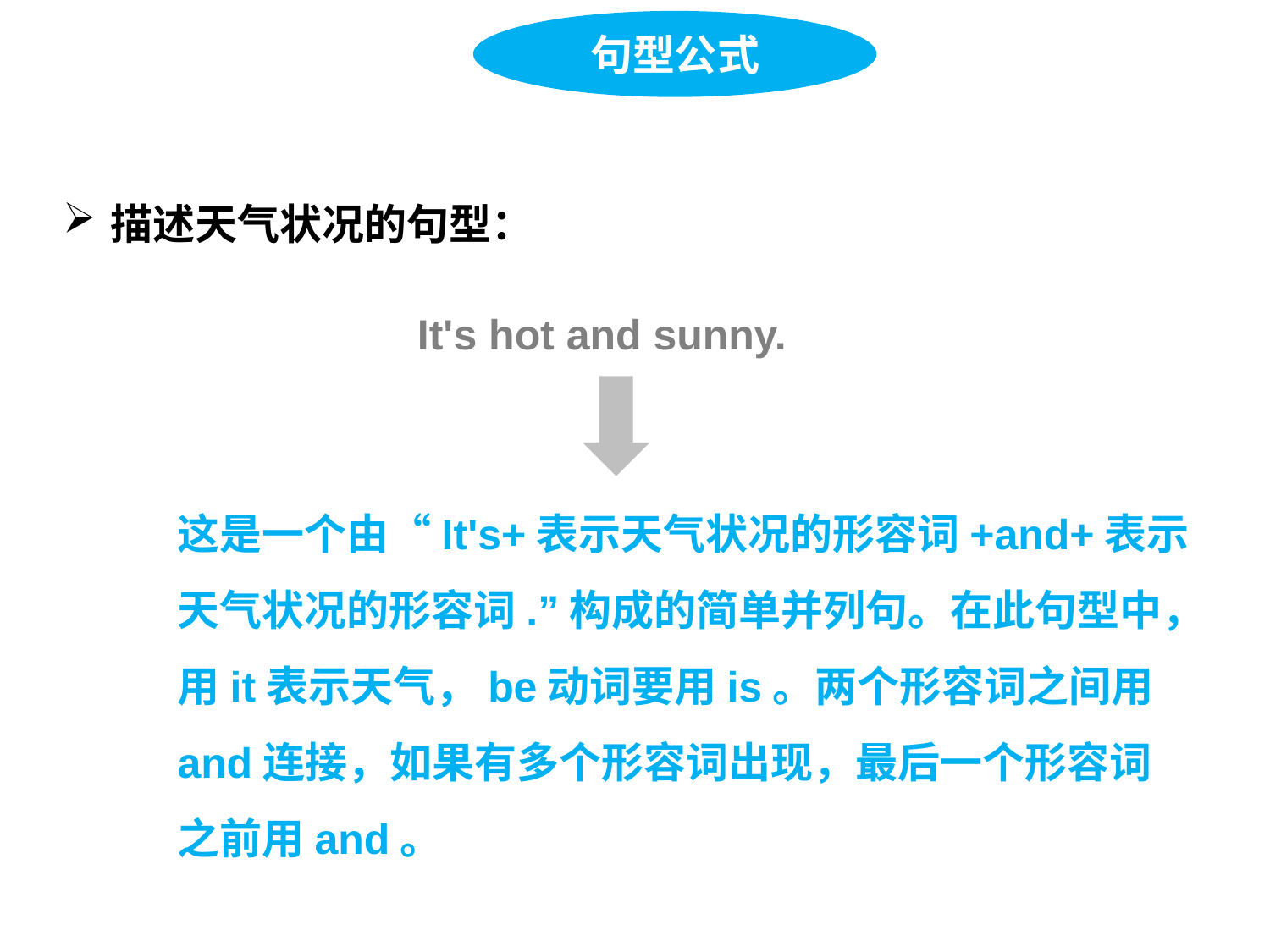

句型公式
描述天气状况的句型：
It's hot and sunny.

这是一个由“It's+表示天气状况的形容词+and+表示天气状况的形容词.”构成的简单并列句。在此句型中，用it表示天气，be动词要用is。两个形容词之间用and连接，如果有多个形容词出现，最后一个形容词之前用and。